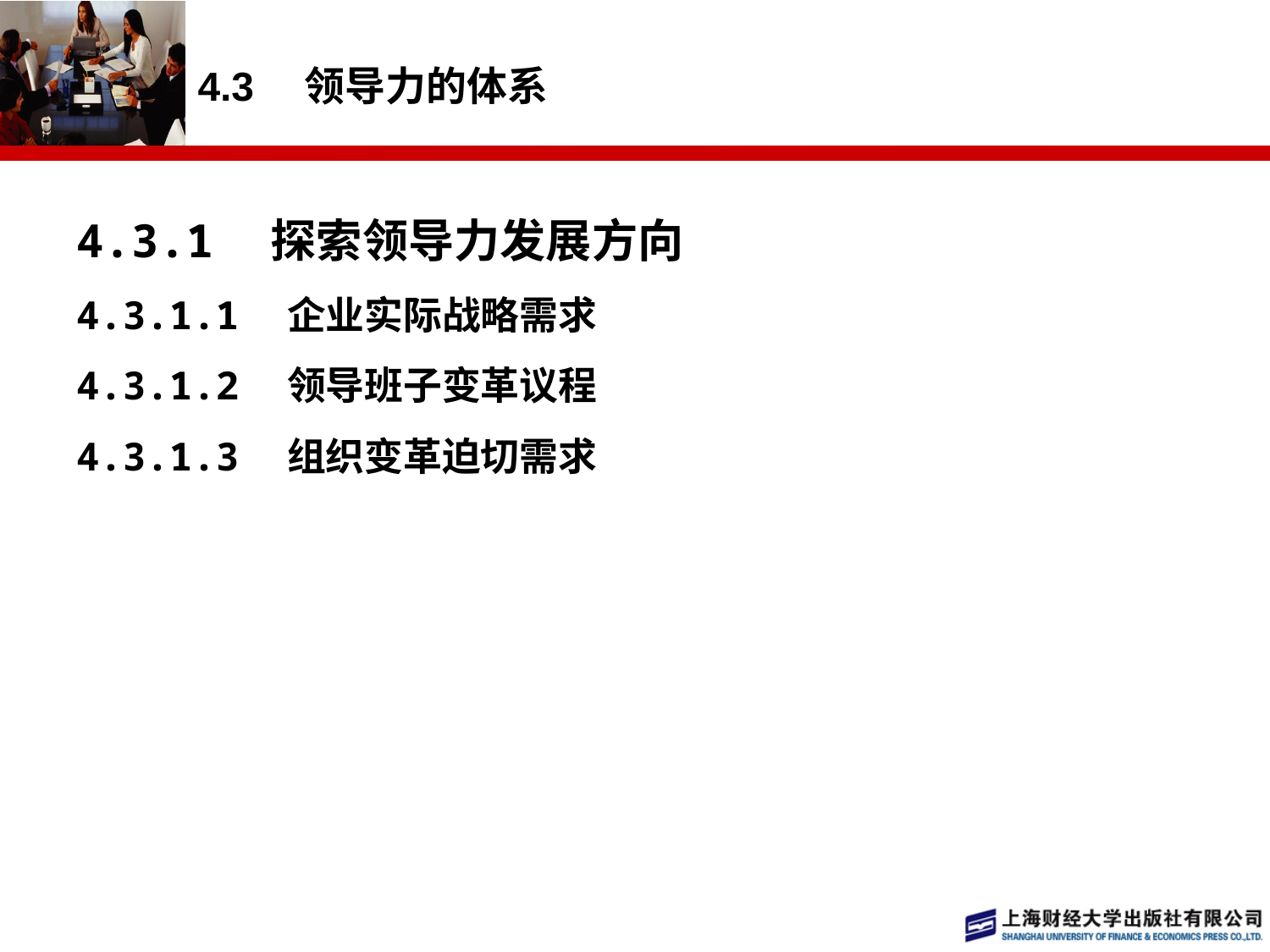

# 4.3　领导力的体系
4.3.1　探索领导力发展方向
4.3.1.1　企业实际战略需求
4.3.1.2　领导班子变革议程
4.3.1.3　组织变革迫切需求